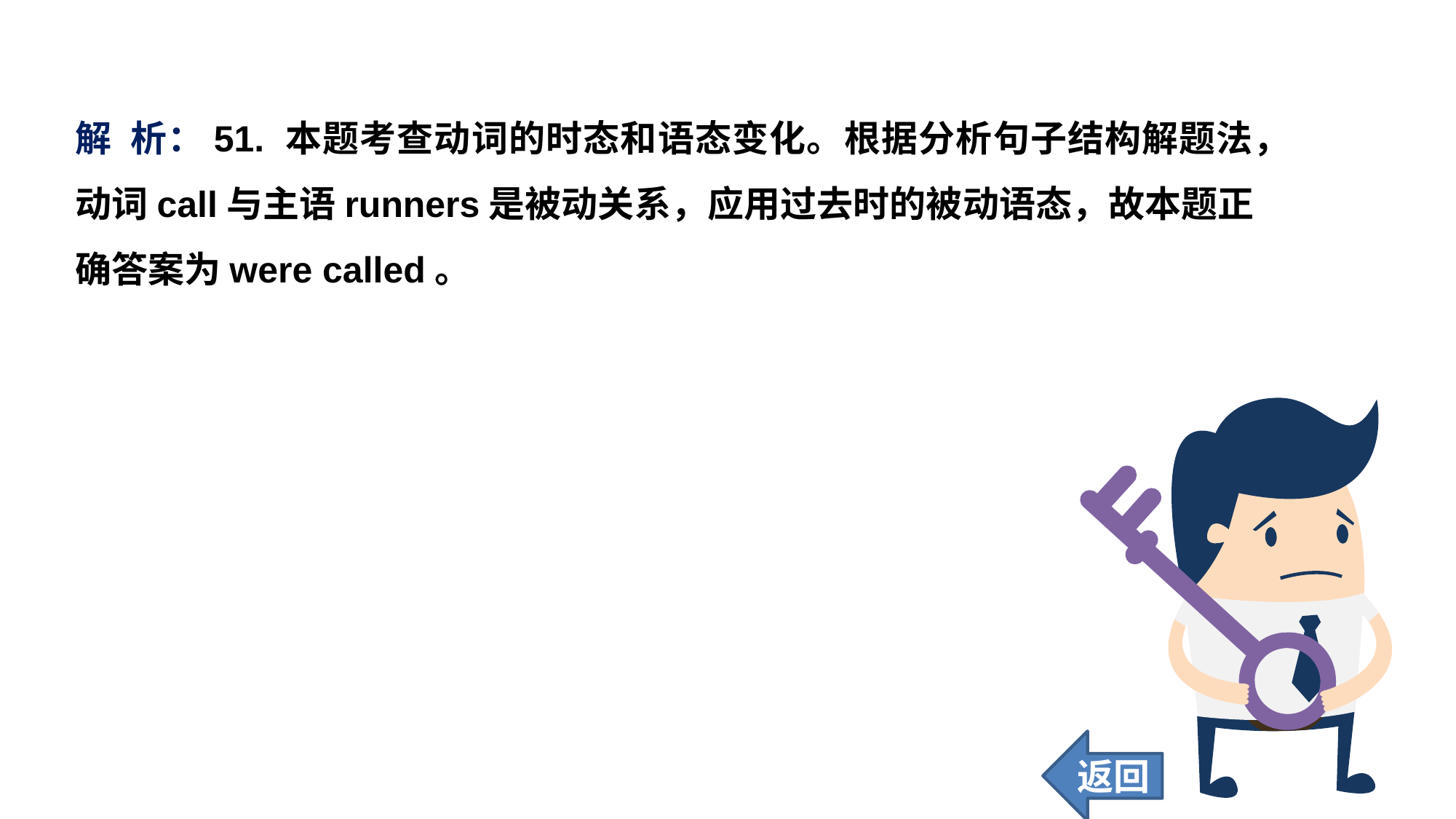

解  析：51. 本题考查动词的时态和语态变化。根据分析句子结构解题法，动词call与主语runners是被动关系，应用过去时的被动语态，故本题正确答案为were called。

返回
237